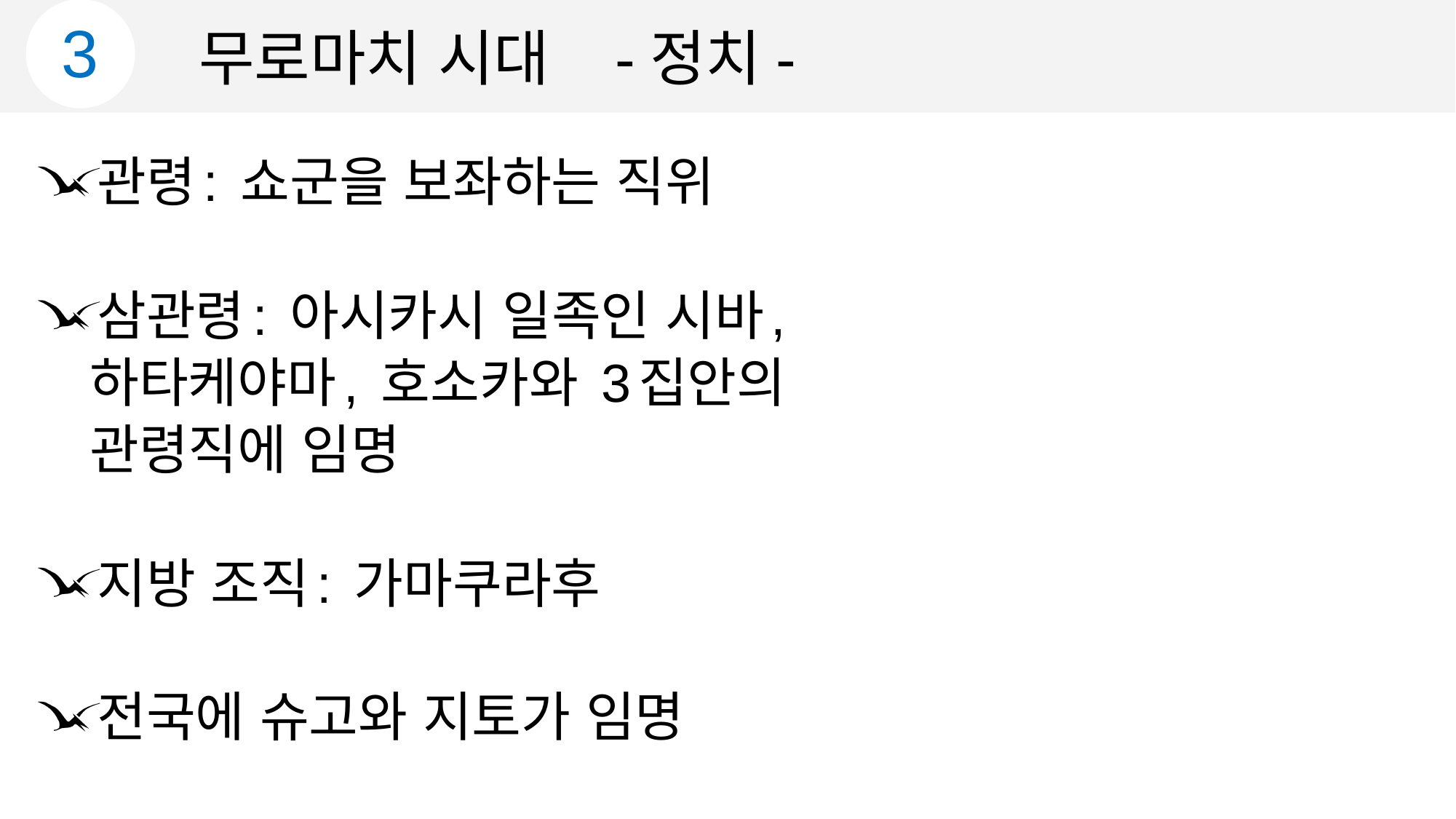

3
무로마치 시대   -정치-
 관령: 쇼군을 보좌하는 직위

 삼관령: 아시카시 일족인 시바,
   하타케야마, 호소카와 3집안의
   관령직에 임명

 지방 조직: 가마쿠라후

 전국에 슈고와 지토가 임명